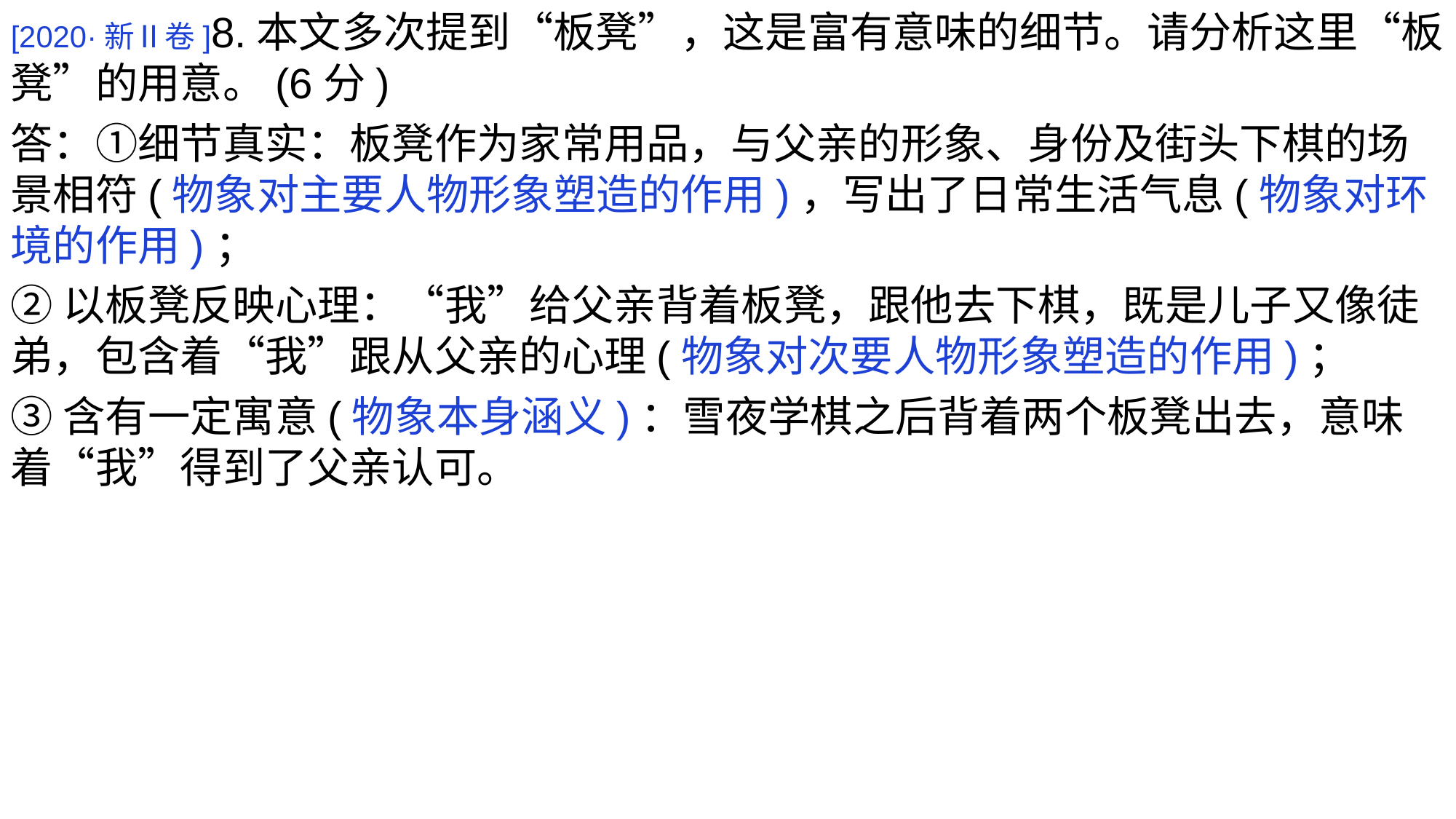

[2020·新Ⅱ卷]8.本文多次提到“板凳”，这是富有意味的细节。请分析这里“板凳”的用意。(6分)
答：①细节真实：板凳作为家常用品，与父亲的形象、身份及街头下棋的场景相符(物象对主要人物形象塑造的作用)，写出了日常生活气息(物象对环境的作用)；
②以板凳反映心理：“我”给父亲背着板凳，跟他去下棋，既是儿子又像徒弟，包含着“我”跟从父亲的心理(物象对次要人物形象塑造的作用)；
③含有一定寓意(物象本身涵义)：雪夜学棋之后背着两个板凳出去，意味着“我”得到了父亲认可。